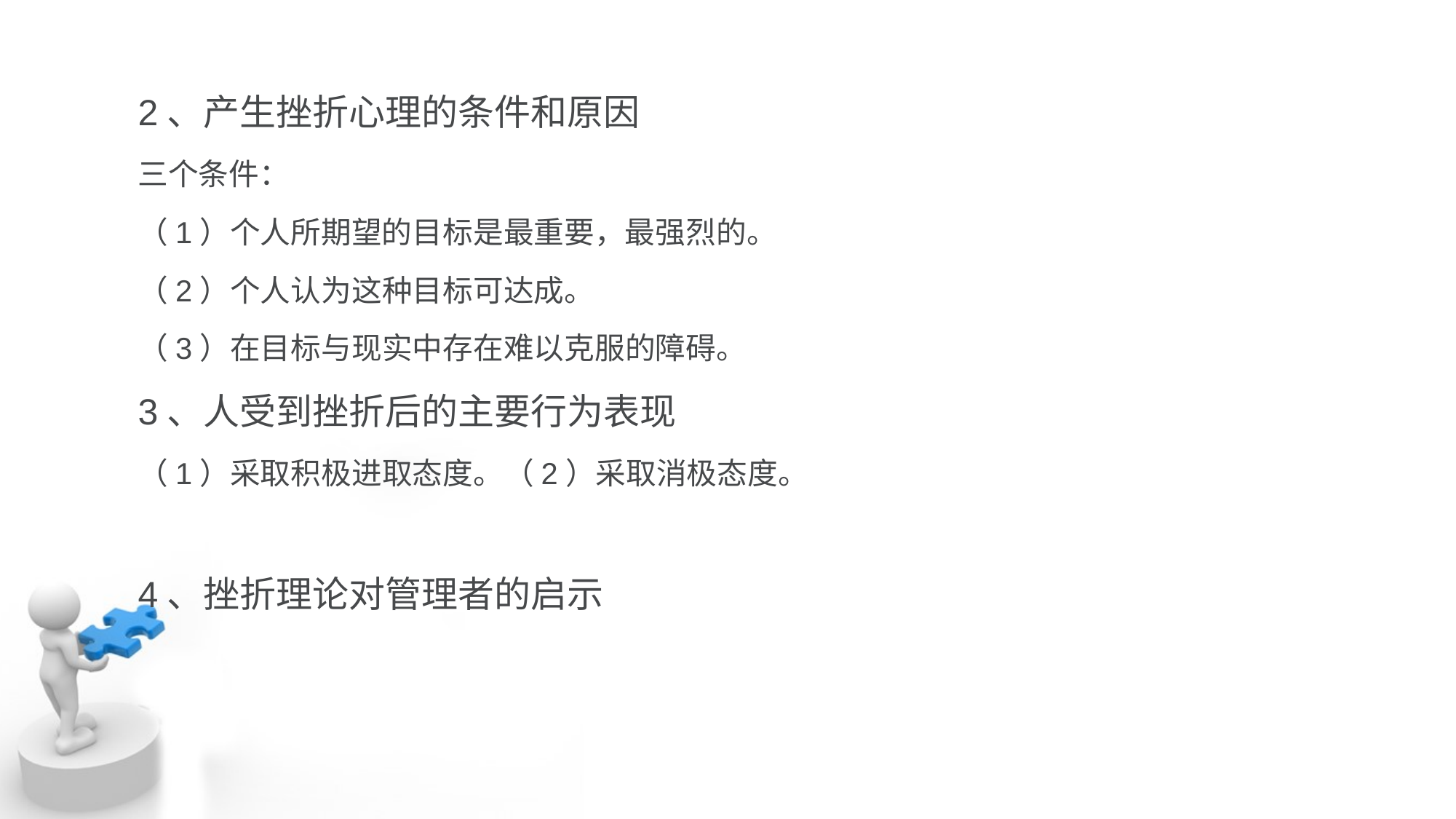

2、产生挫折心理的条件和原因
三个条件：
（1）个人所期望的目标是最重要，最强烈的。
（2）个人认为这种目标可达成。
（3）在目标与现实中存在难以克服的障碍。
3、人受到挫折后的主要行为表现
（1）采取积极进取态度。（2）采取消极态度。

4、挫折理论对管理者的启示